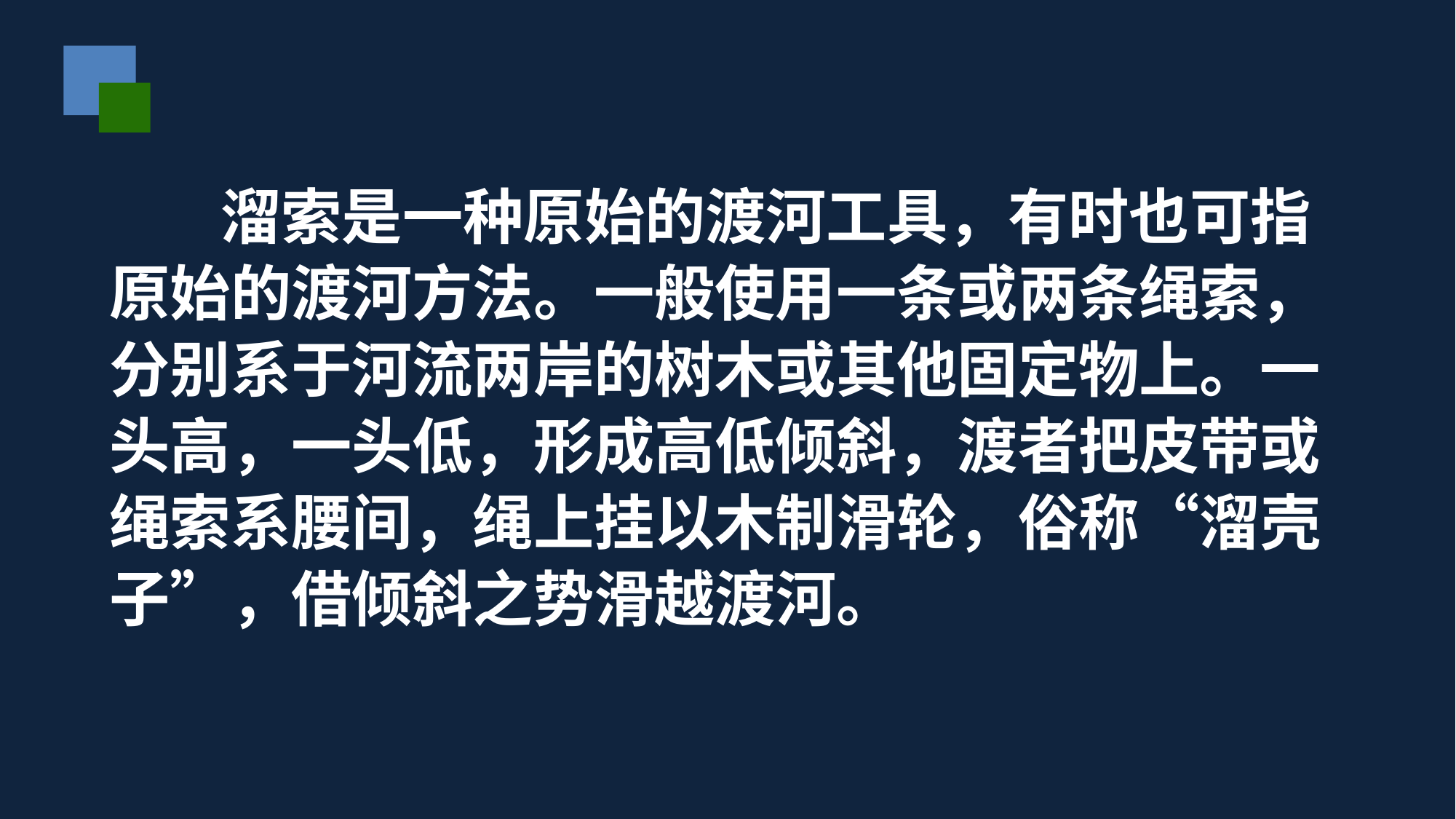

溜索是一种原始的渡河工具，有时也可指原始的渡河方法。一般使用一条或两条绳索，分别系于河流两岸的树木或其他固定物上。一头高，一头低，形成高低倾斜，渡者把皮带或绳索系腰间，绳上挂以木制滑轮，俗称“溜壳子”，借倾斜之势滑越渡河。